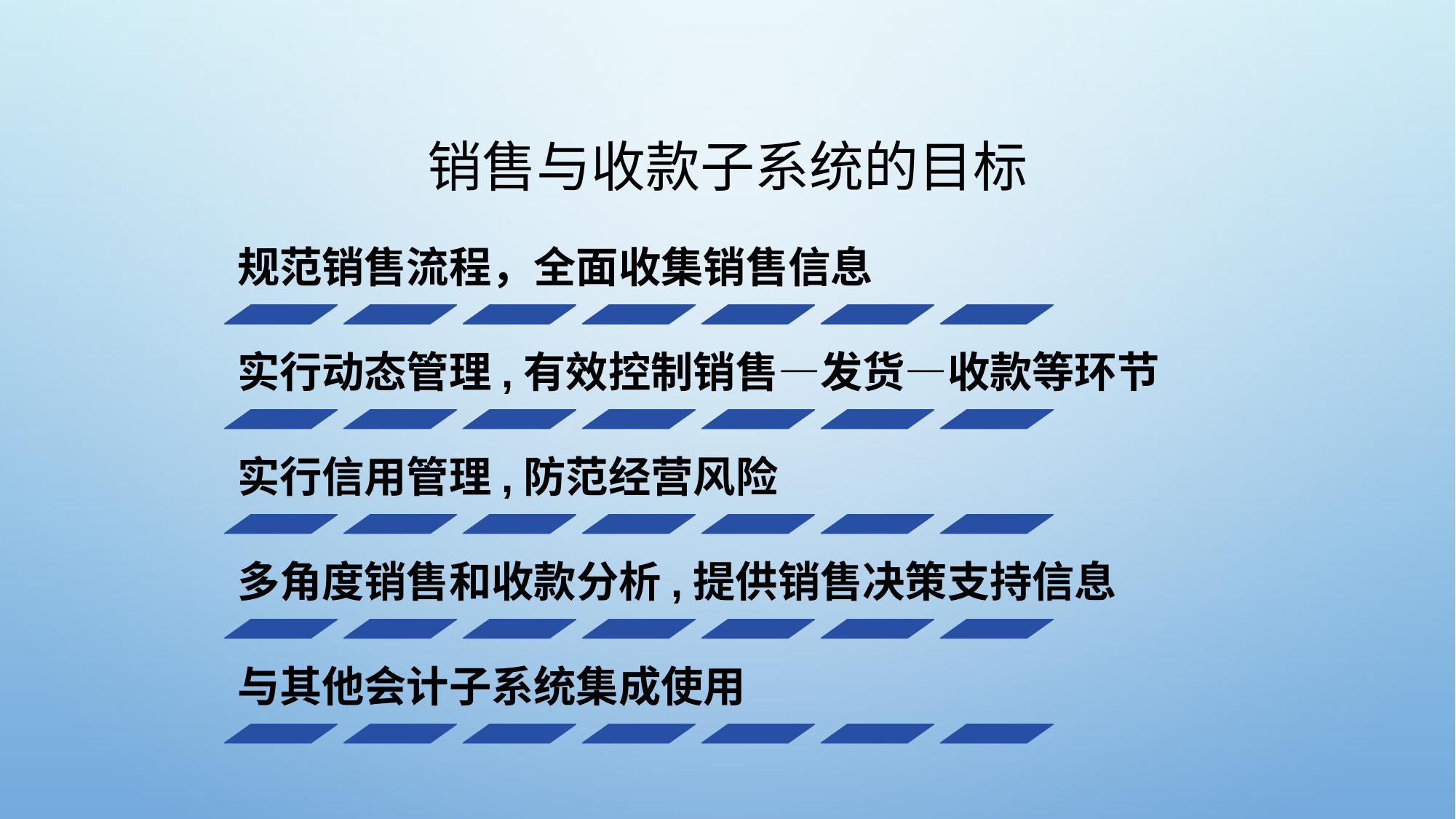

# 销售与收款子系统的目标
规范销售流程，全面收集销售信息
实行动态管理,有效控制销售—发货—收款等环节
实行信用管理,防范经营风险
多角度销售和收款分析,提供销售决策支持信息
与其他会计子系统集成使用